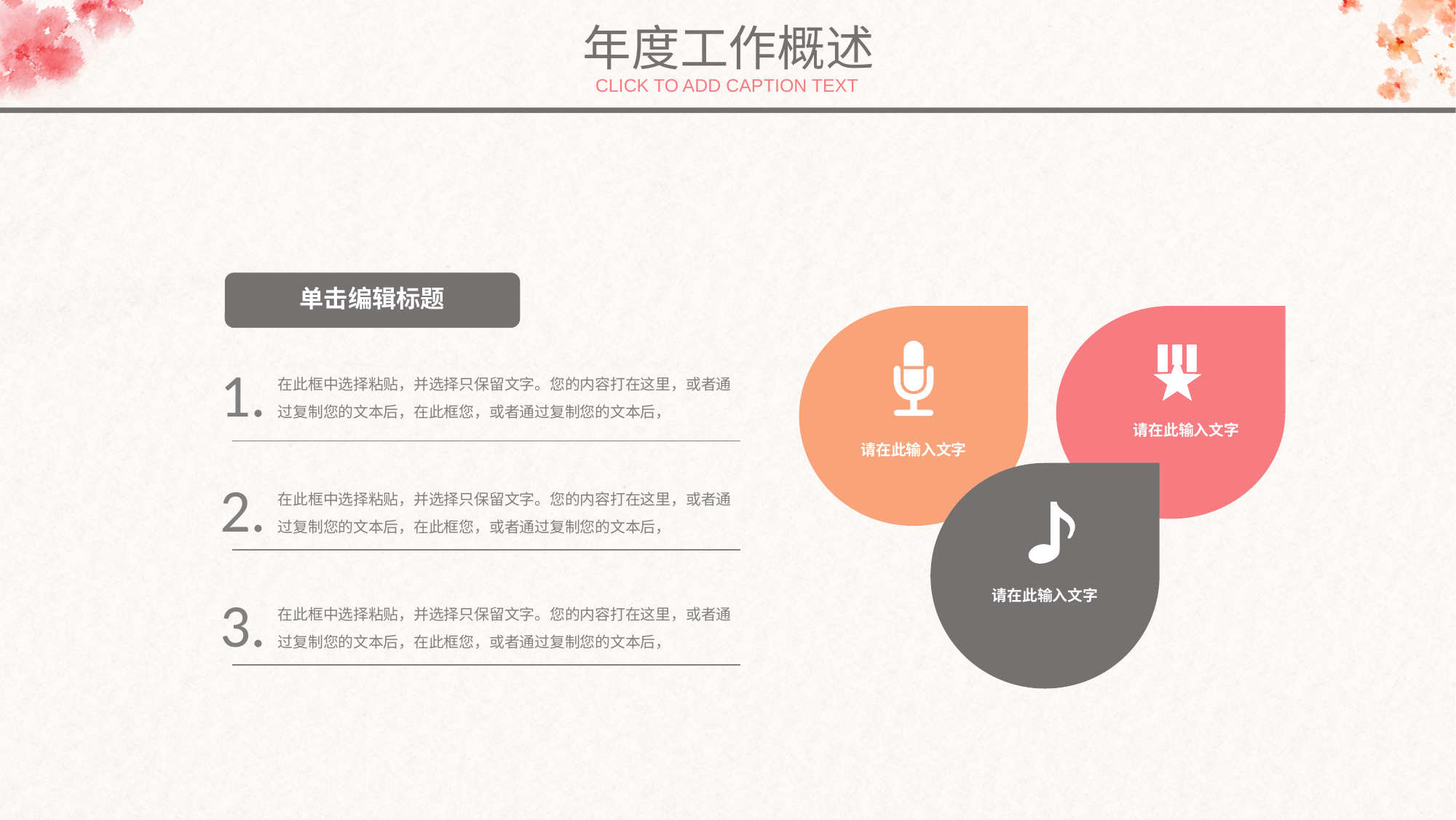

年度工作概述
CLICK TO ADD CAPTION TEXT

单击编辑标题

请在此输入文字
请在此输入文字

请在此输入文字
1.
在此框中选择粘贴，并选择只保留文字。您的内容打在这里，或者通过复制您的文本后，在此框您，或者通过复制您的文本后，
2.
在此框中选择粘贴，并选择只保留文字。您的内容打在这里，或者通过复制您的文本后，在此框您，或者通过复制您的文本后，
3.
在此框中选择粘贴，并选择只保留文字。您的内容打在这里，或者通过复制您的文本后，在此框您，或者通过复制您的文本后，